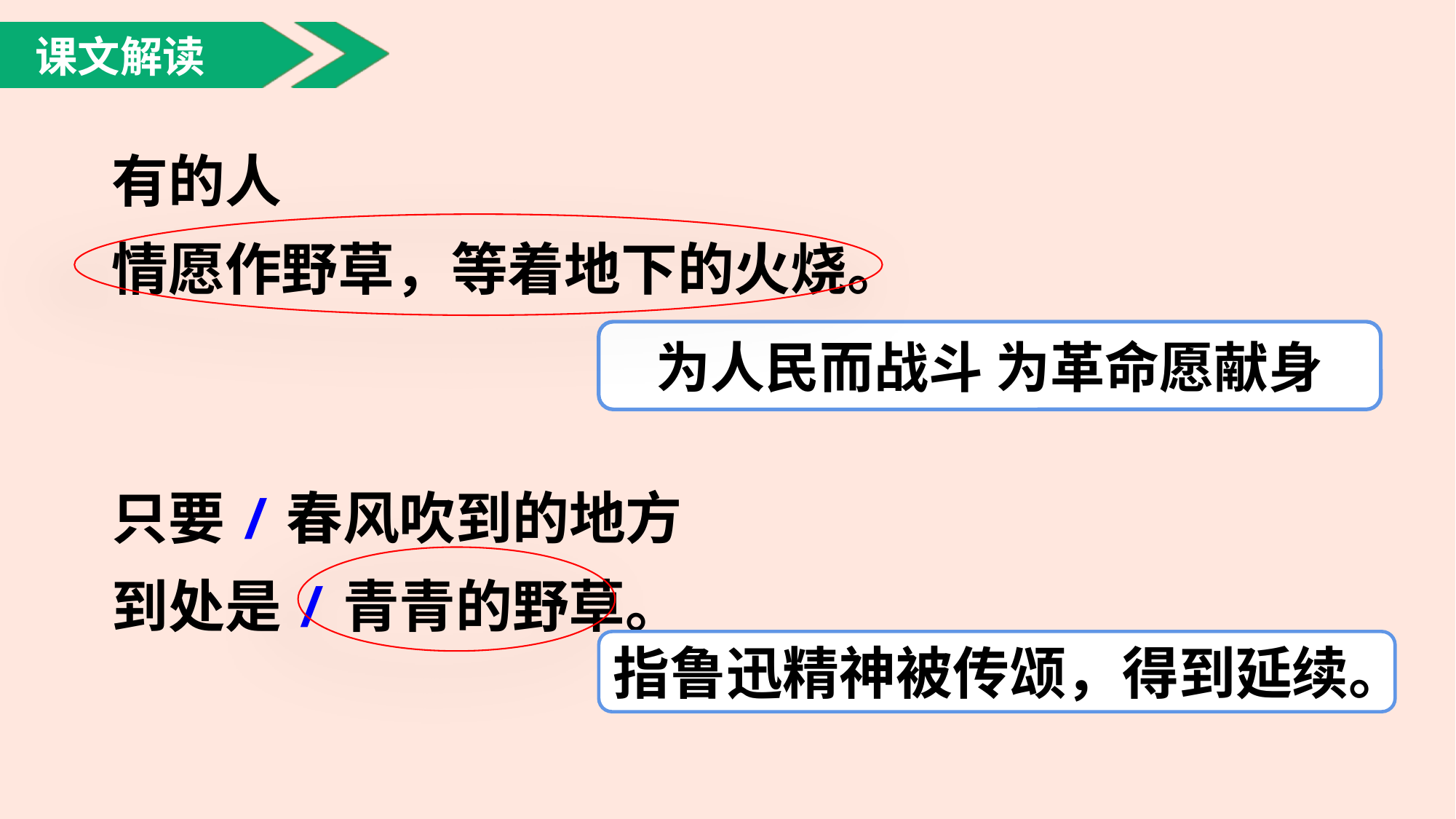

课文解读
有的人
情愿作野草，等着地下的火烧。

为人民而战斗 为革命愿献身
只要/春风吹到的地方
到处是/青青的野草。

指鲁迅精神被传颂，得到延续。